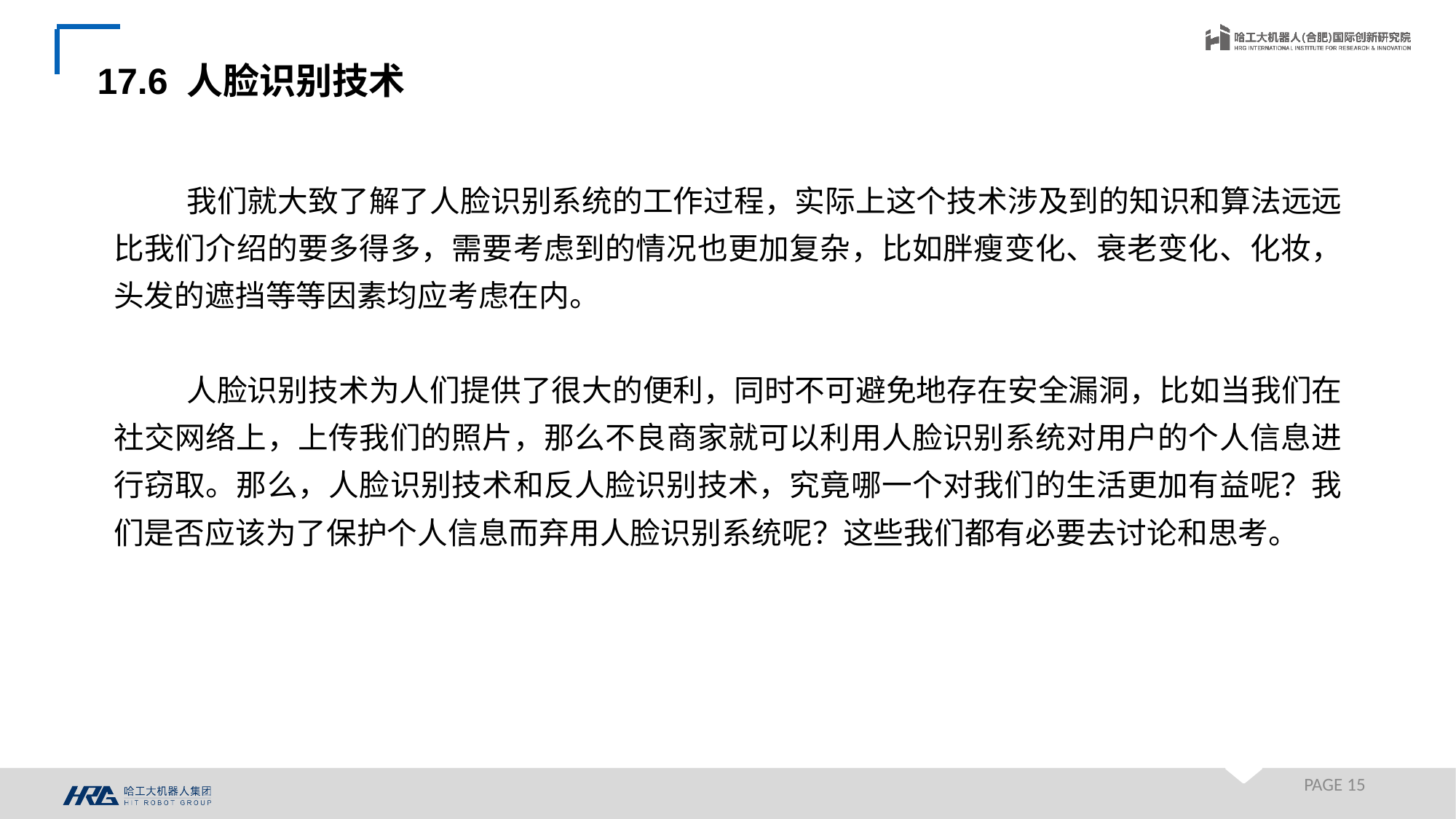

17.6 人脸识别技术
我们就大致了解了人脸识别系统的工作过程，实际上这个技术涉及到的知识和算法远远比我们介绍的要多得多，需要考虑到的情况也更加复杂，比如胖瘦变化、衰老变化、化妆，头发的遮挡等等因素均应考虑在内。

人脸识别技术为人们提供了很大的便利，同时不可避免地存在安全漏洞，比如当我们在社交网络上，上传我们的照片，那么不良商家就可以利用人脸识别系统对用户的个人信息进行窃取。那么，人脸识别技术和反人脸识别技术，究竟哪一个对我们的生活更加有益呢？我们是否应该为了保护个人信息而弃用人脸识别系统呢？这些我们都有必要去讨论和思考。